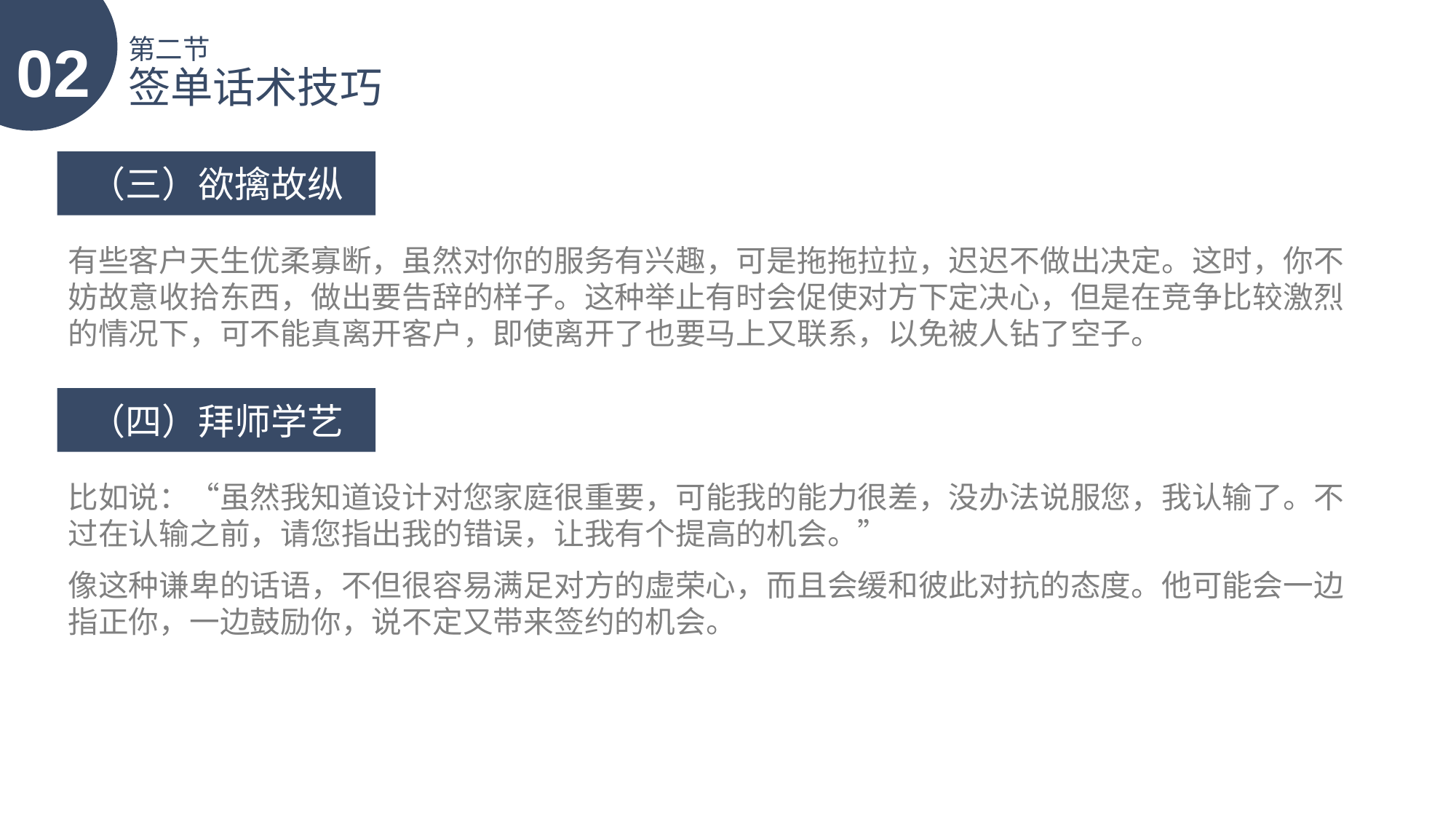

02
第二节
签单话术技巧
（三）欲擒故纵
有些客户天生优柔寡断，虽然对你的服务有兴趣，可是拖拖拉拉，迟迟不做出决定。这时，你不妨故意收拾东西，做出要告辞的样子。这种举止有时会促使对方下定决心，但是在竞争比较激烈的情况下，可不能真离开客户，即使离开了也要马上又联系，以免被人钻了空子。
（四）拜师学艺
比如说：“虽然我知道设计对您家庭很重要，可能我的能力很差，没办法说服您，我认输了。不过在认输之前，请您指出我的错误，让我有个提高的机会。”
像这种谦卑的话语，不但很容易满足对方的虚荣心，而且会缓和彼此对抗的态度。他可能会一边指正你，一边鼓励你，说不定又带来签约的机会。